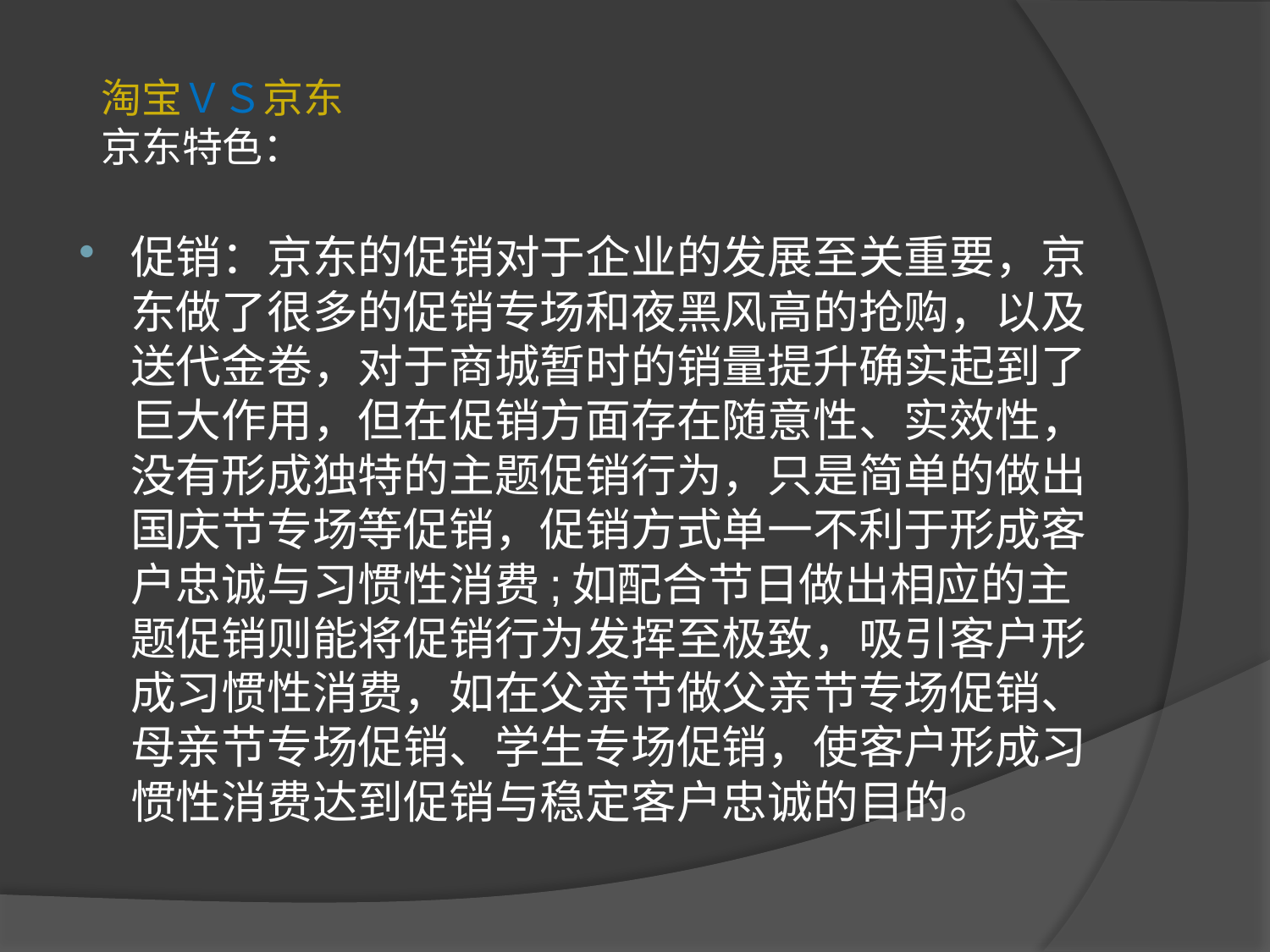

# 淘宝ＶＳ京东 京东特色：
促销：京东的促销对于企业的发展至关重要，京东做了很多的促销专场和夜黑风高的抢购，以及送代金卷，对于商城暂时的销量提升确实起到了巨大作用，但在促销方面存在随意性、实效性，没有形成独特的主题促销行为，只是简单的做出国庆节专场等促销，促销方式单一不利于形成客户忠诚与习惯性消费;如配合节日做出相应的主题促销则能将促销行为发挥至极致，吸引客户形成习惯性消费，如在父亲节做父亲节专场促销、母亲节专场促销、学生专场促销，使客户形成习惯性消费达到促销与稳定客户忠诚的目的。